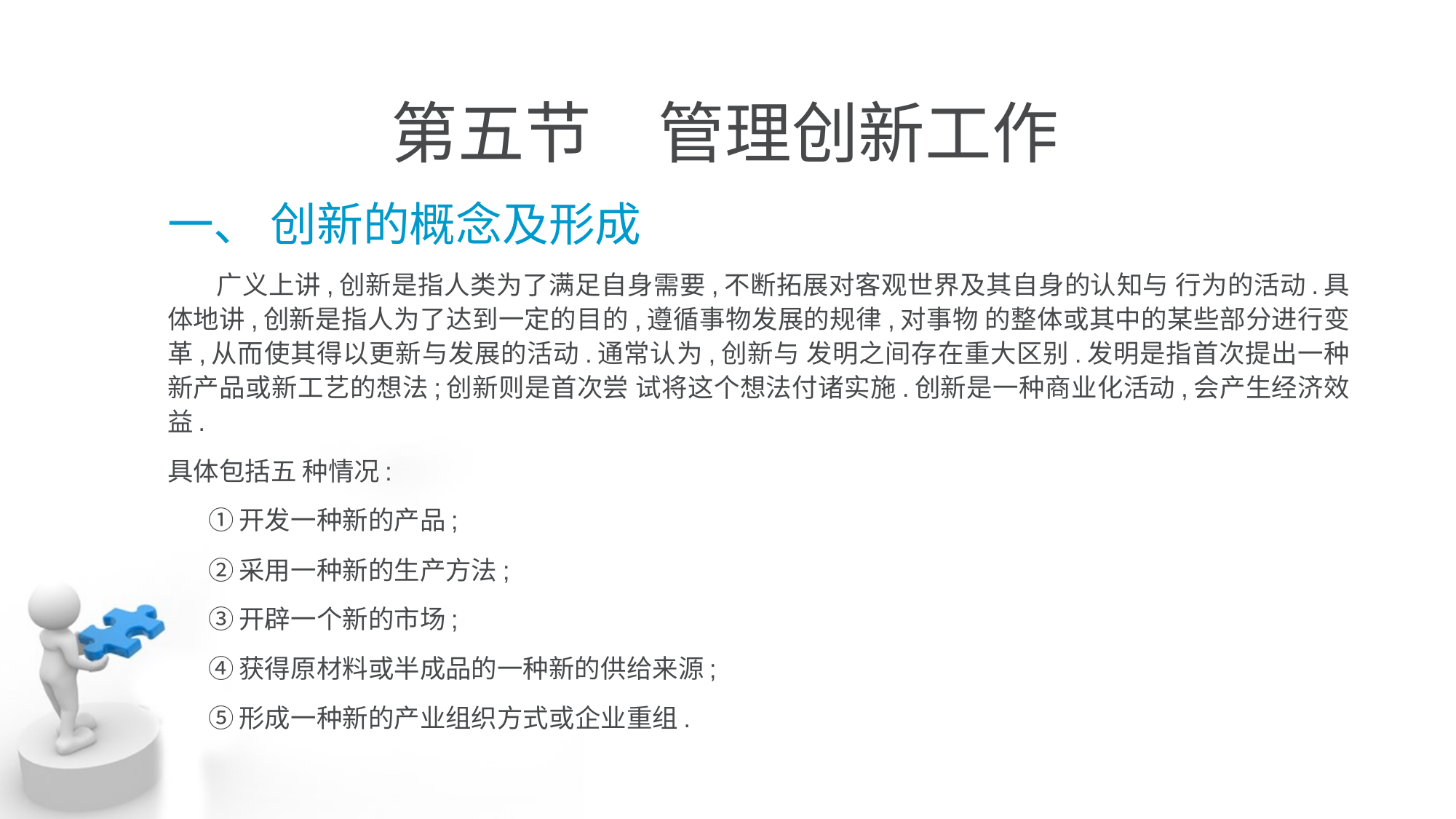

# 第五节　管理创新工作
一、 创新的概念及形成
       广义上讲,创新是指人类为了满足自身需要,不断拓展对客观世界及其自身的认知与 行为的活动.具体地讲,创新是指人为了达到一定的目的,遵循事物发展的规律,对事物 的整体或其中的某些部分进行变革,从而使其得以更新与发展的活动.通常认为,创新与 发明之间存在重大区别.发明是指首次提出一种新产品或新工艺的想法;创新则是首次尝 试将这个想法付诸实施.创新是一种商业化活动,会产生经济效益.
具体包括五 种情况:
       ①开发一种新的产品;
       ②采用一种新的生产方法;
       ③开辟一个新的市场;
       ④获得原材料或半成品的一种新的供给来源;
       ⑤形成一种新的产业组织方式或企业重组.